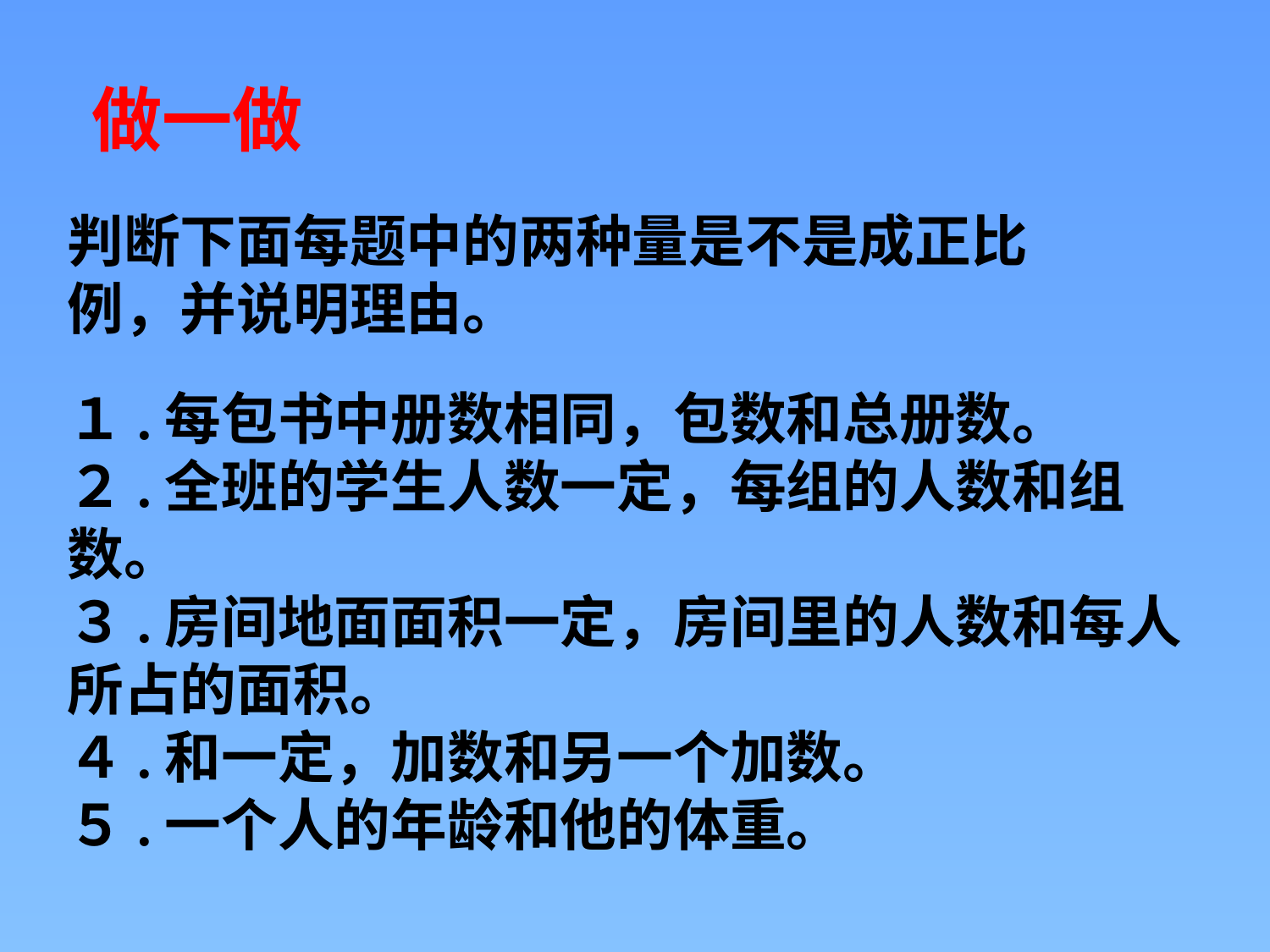

做一做
判断下面每题中的两种量是不是成正比例，并说明理由。
１.每包书中册数相同，包数和总册数。
２.全班的学生人数一定，每组的人数和组数。
３.房间地面面积一定，房间里的人数和每人所占的面积。
４.和一定，加数和另一个加数。
５.一个人的年龄和他的体重。